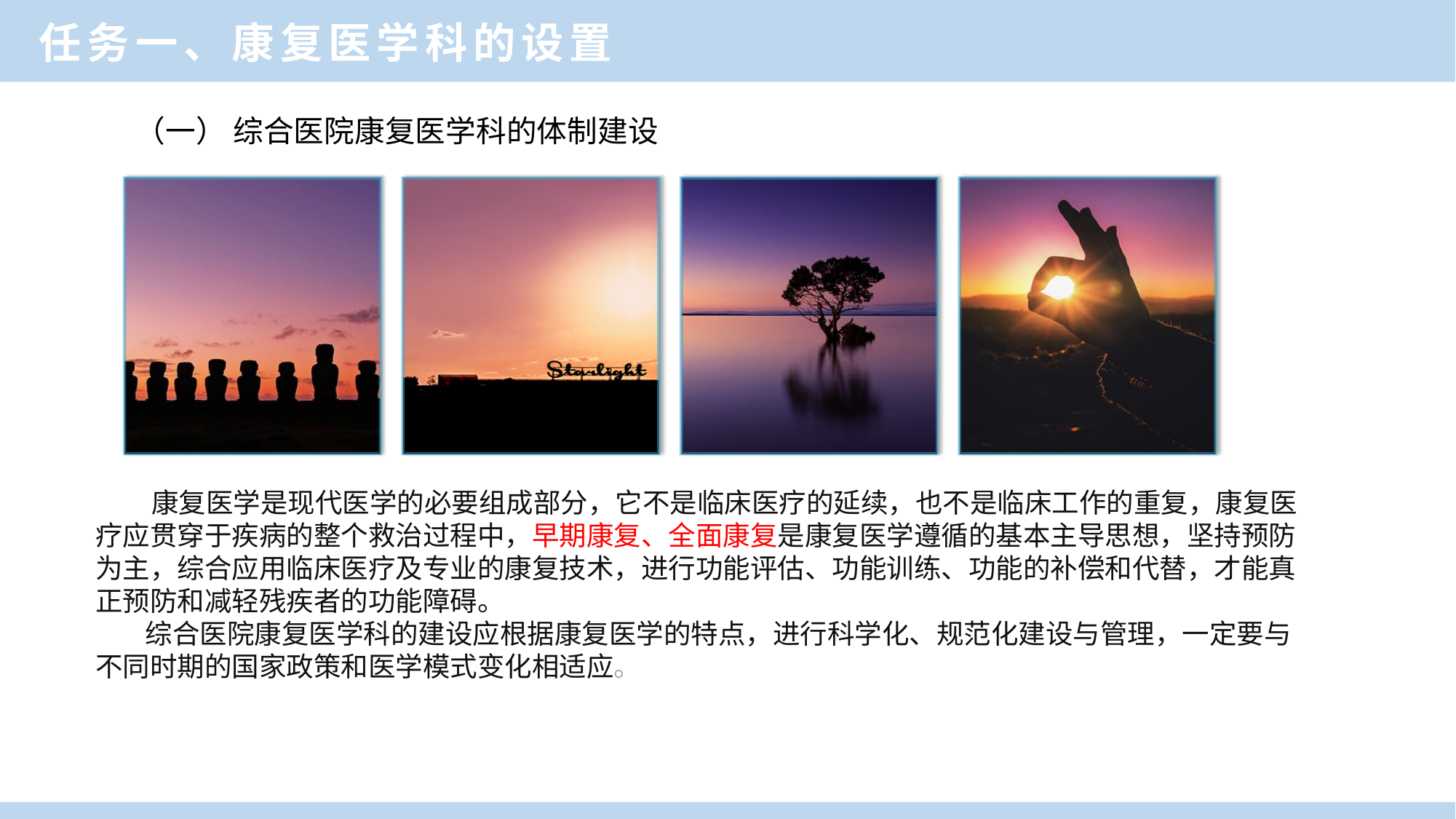

任务一、康复医学科的设置
（一） 综合医院康复医学科的体制建设

        康复医学是现代医学的必要组成部分，它不是临床医疗的延续，也不是临床工作的重复，康复医疗应贯穿于疾病的整个救治过程中，早期康复、全面康复是康复医学遵循的基本主导思想，坚持预防为主，综合应用临床医疗及专业的康复技术，进行功能评估、功能训练、功能的补偿和代替，才能真正预防和减轻残疾者的功能障碍。
       综合医院康复医学科的建设应根据康复医学的特点，进行科学化、规范化建设与管理，一定要与不同时期的国家政策和医学模式变化相适应。